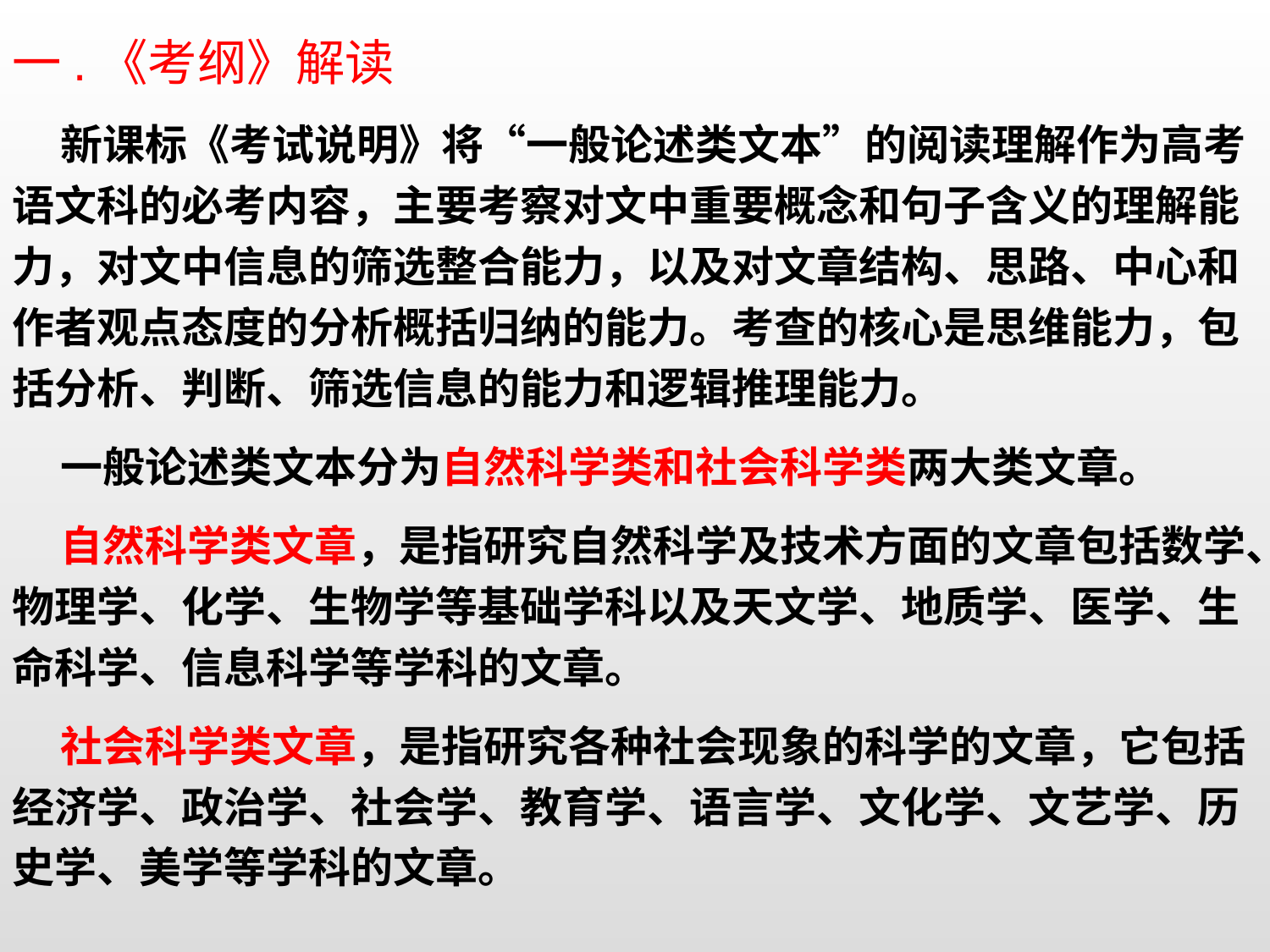

一.《考纲》解读
    新课标《考试说明》将“一般论述类文本”的阅读理解作为高考语文科的必考内容，主要考察对文中重要概念和句子含义的理解能力，对文中信息的筛选整合能力，以及对文章结构、思路、中心和作者观点态度的分析概括归纳的能力。考查的核心是思维能力，包括分析、判断、筛选信息的能力和逻辑推理能力。
    一般论述类文本分为自然科学类和社会科学类两大类文章。
    自然科学类文章，是指研究自然科学及技术方面的文章包括数学、物理学、化学、生物学等基础学科以及天文学、地质学、医学、生命科学、信息科学等学科的文章。
    社会科学类文章，是指研究各种社会现象的科学的文章，它包括经济学、政治学、社会学、教育学、语言学、文化学、文艺学、历史学、美学等学科的文章。